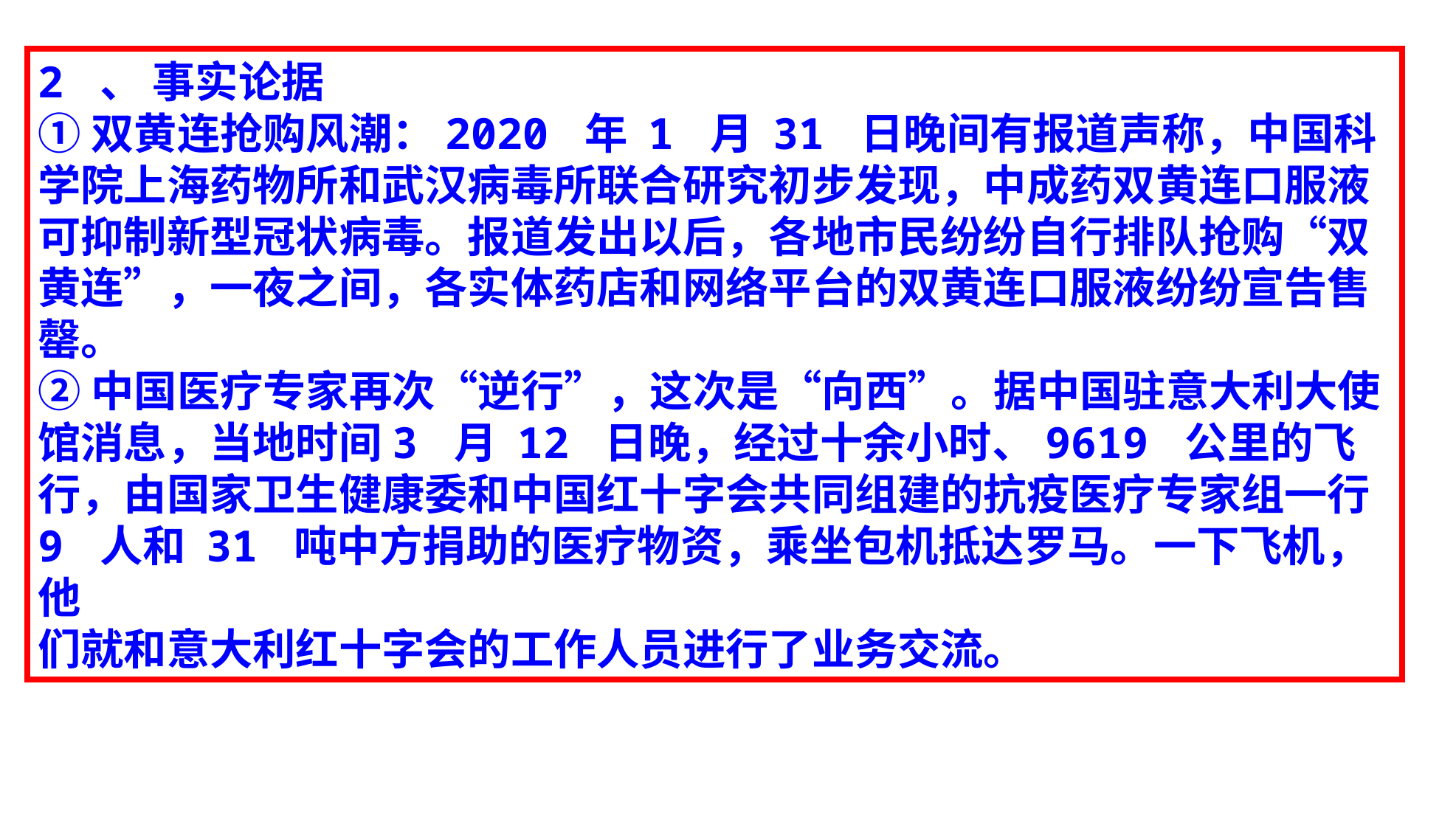

2 、 事实论据
①双黄连抢购风潮：2020 年 1 月 31 日晚间有报道声称，中国科学院上海药物所和武汉病毒所联合研究初步发现，中成药双黄连口服液可抑制新型冠状病毒。报道发出以后，各地市民纷纷自行排队抢购“双黄连”，一夜之间，各实体药店和网络平台的双黄连口服液纷纷宣告售
罄。
②中国医疗专家再次“逆行”，这次是“向西”。据中国驻意大利大使馆消息，当地时间3 月 12 日晚，经过十余小时、9619 公里的飞行，由国家卫生健康委和中国红十字会共同组建的抗疫医疗专家组一行 9 人和 31 吨中方捐助的医疗物资，乘坐包机抵达罗马。一下飞机，他
们就和意大利红十字会的工作人员进行了业务交流。